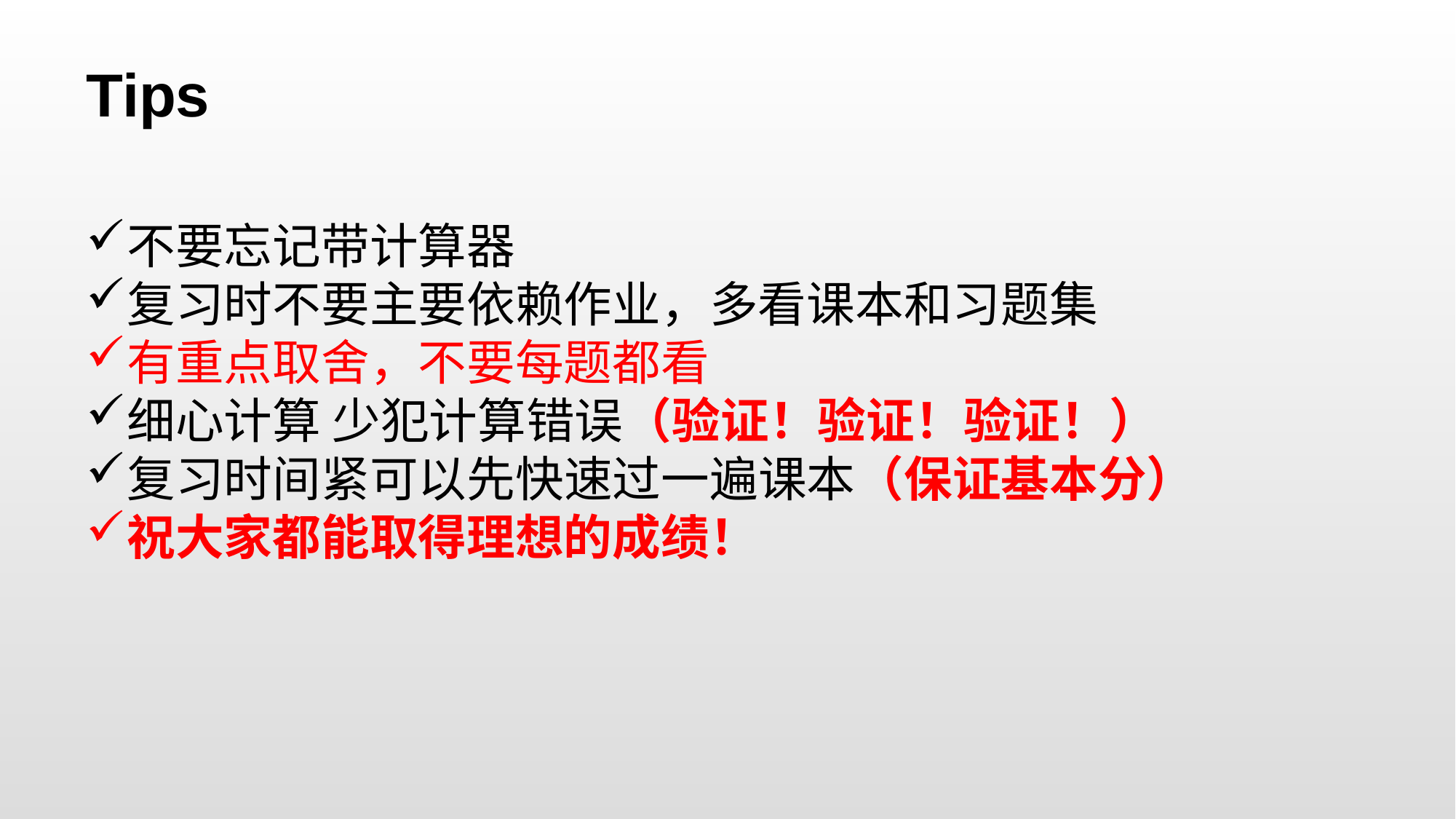

Tips
不要忘记带计算器
复习时不要主要依赖作业，多看课本和习题集
有重点取舍，不要每题都看
细心计算 少犯计算错误（验证！验证！验证！）
复习时间紧可以先快速过一遍课本（保证基本分）
祝大家都能取得理想的成绩！